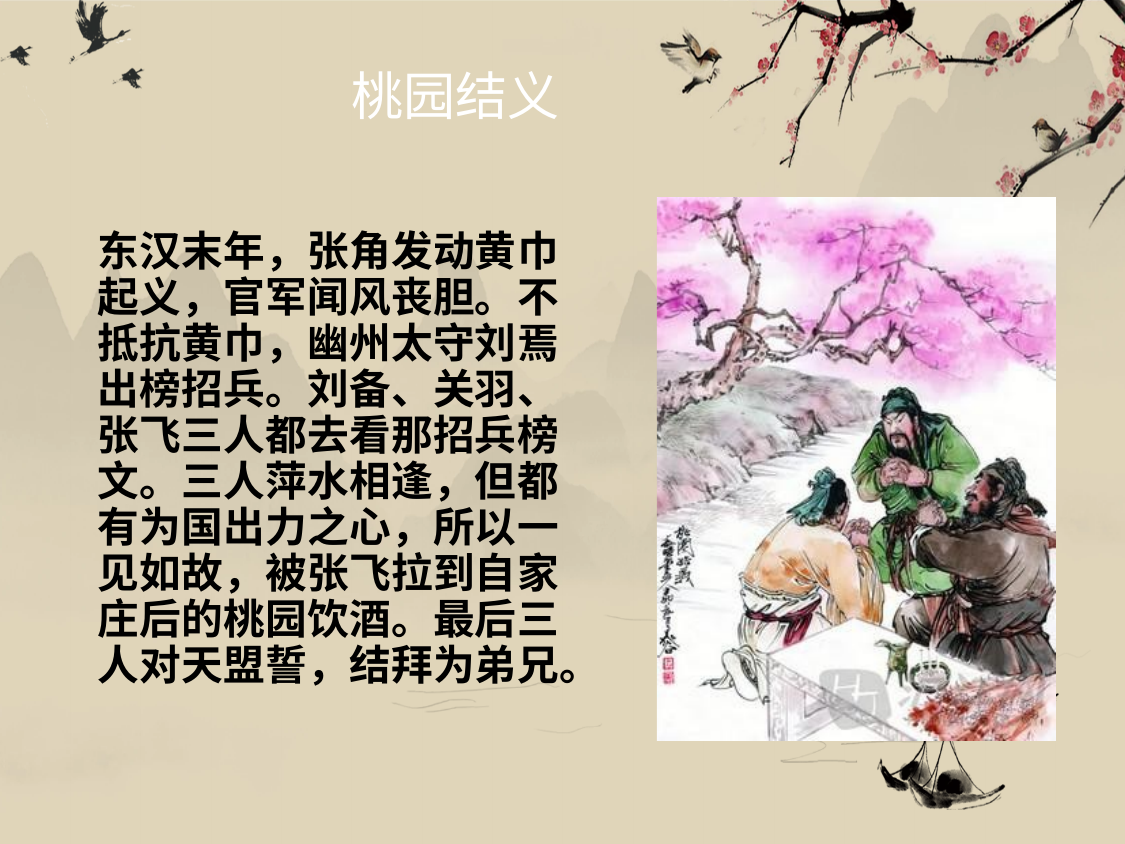

# 桃园结义

东汉末年，张角发动黄巾 起义，官军闻风丧胆。不 抵抗黄巾，幽州太守刘焉 出榜招兵。刘备、关羽、 张飞三人都去看那招兵榜 文。三人萍水相逢，但都 有为国出力之心，所以一 见如故，被张飞拉到自家 庄后的桃园饮酒。最后三 人对天盟誓，结拜为弟兄。